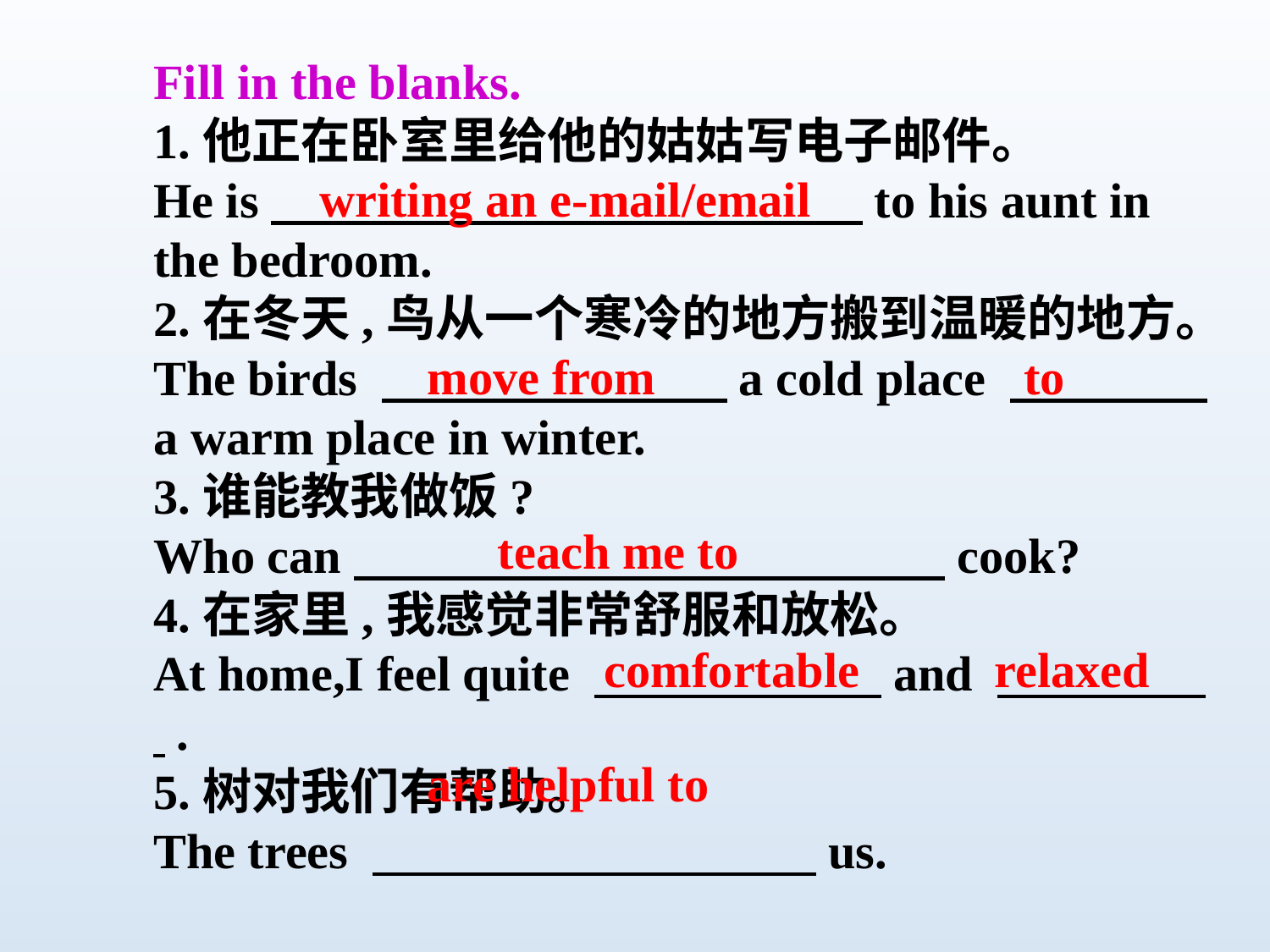

Fill in the blanks.
1.他正在卧室里给他的姑姑写电子邮件。
He is　　　　　　　　　　　　to his aunt in the bedroom.
2.在冬天,鸟从一个寒冷的地方搬到温暖的地方。
The birds 　　　　　　　a cold place 　　　　a warm place in winter.
3.谁能教我做饭?
Who can　　　　　　　　　　　　cook?
4.在家里,我感觉非常舒服和放松。
At home,I feel quite 　　　　        and 　　　　   .
5.树对我们有帮助。
The trees 　　　　　　　　　us.

writing an e-mail/email
  move from                              to
teach me to
comfortable           relaxed
are helpful to